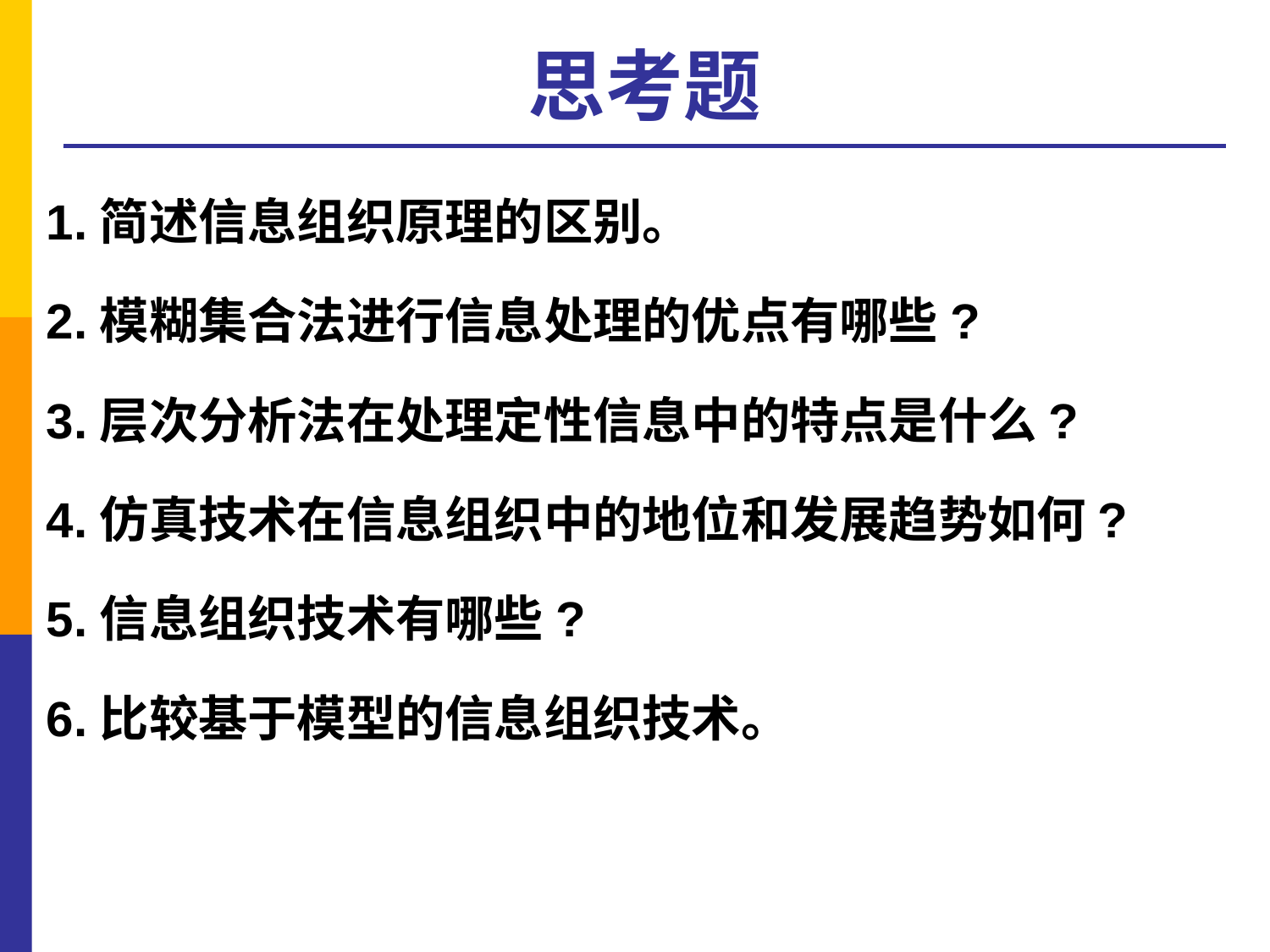

# 思考题
1.简述信息组织原理的区别。
2.模糊集合法进行信息处理的优点有哪些?
3.层次分析法在处理定性信息中的特点是什么?
4.仿真技术在信息组织中的地位和发展趋势如何?
5.信息组织技术有哪些?
6.比较基于模型的信息组织技术。